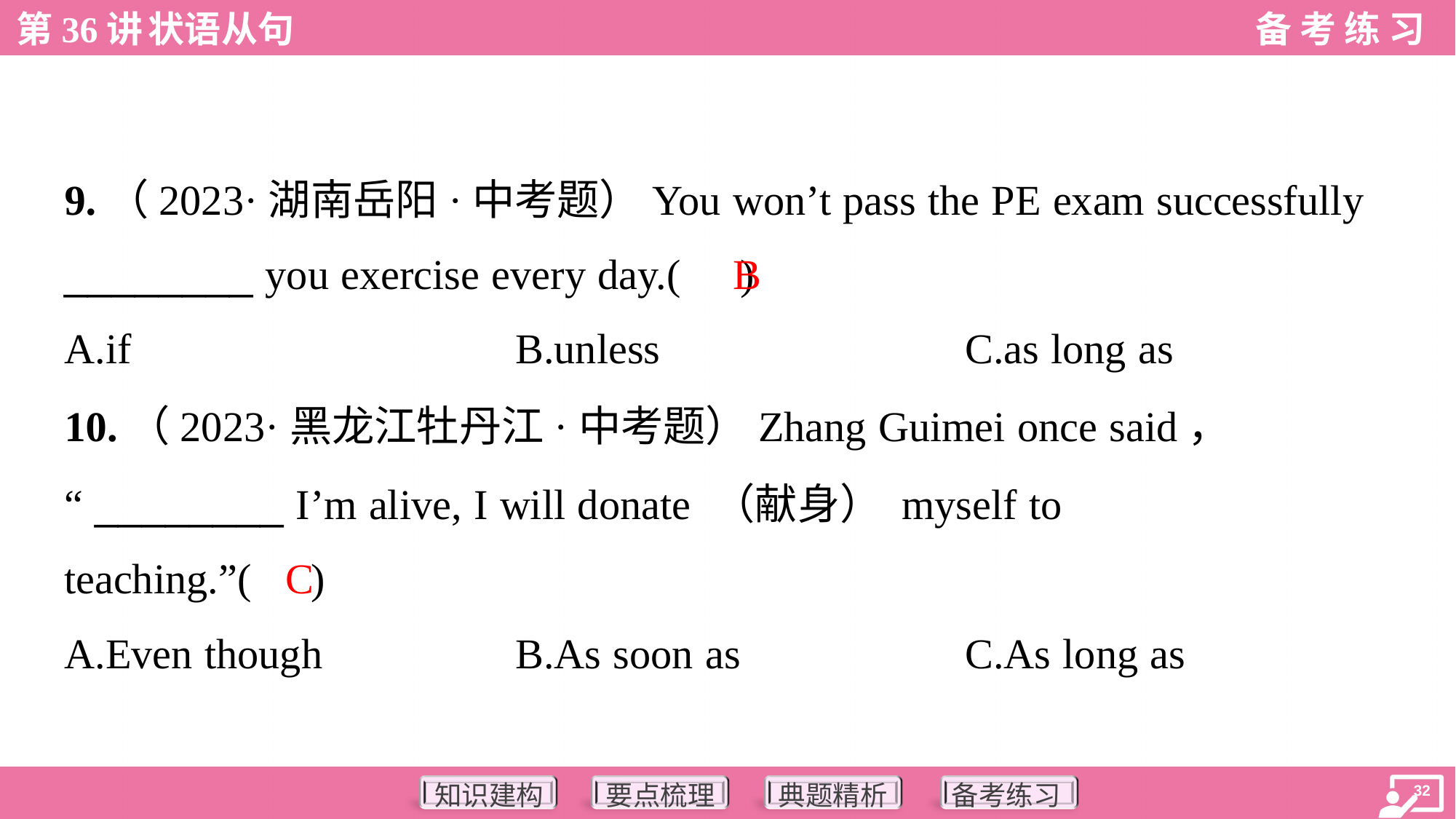

9.（2023·湖南岳阳·中考题）You won’t pass the PE exam successfully
________ you exercise every day.(     )
B
A.if	B.unless	C.as long as
10.（2023·黑龙江牡丹江·中考题）Zhang Guimei once said，
“ ________ I’m alive, I will donate （献身） myself to
teaching.”(     )
C
A.Even though	B.As soon as	C.As long as